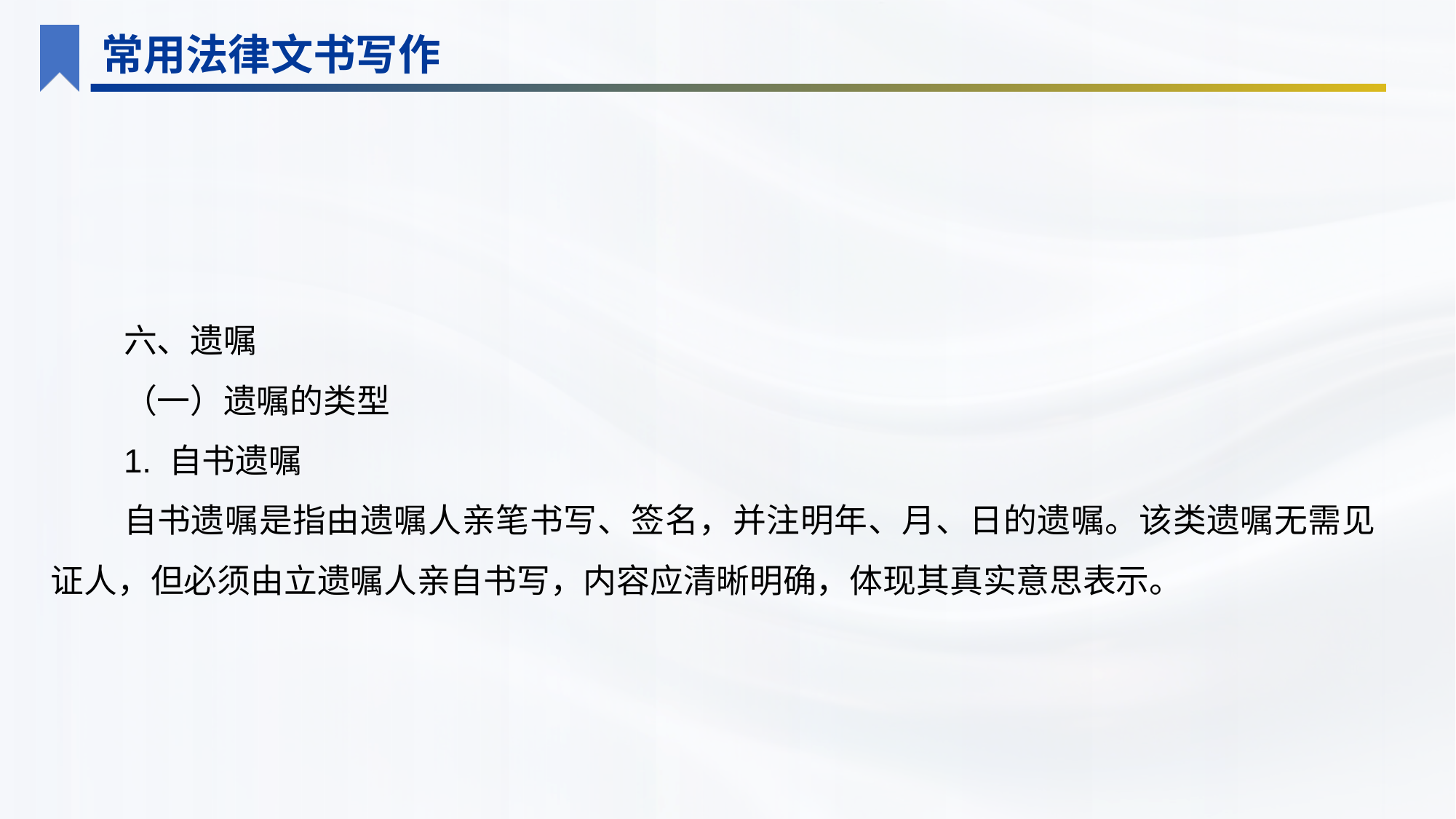

常用法律文书写作
六、遗嘱
（一）遗嘱的类型
1. 自书遗嘱
自书遗嘱是指由遗嘱人亲笔书写、签名，并注明年、月、日的遗嘱。该类遗嘱无需见证人，但必须由立遗嘱人亲自书写，内容应清晰明确，体现其真实意思表示。